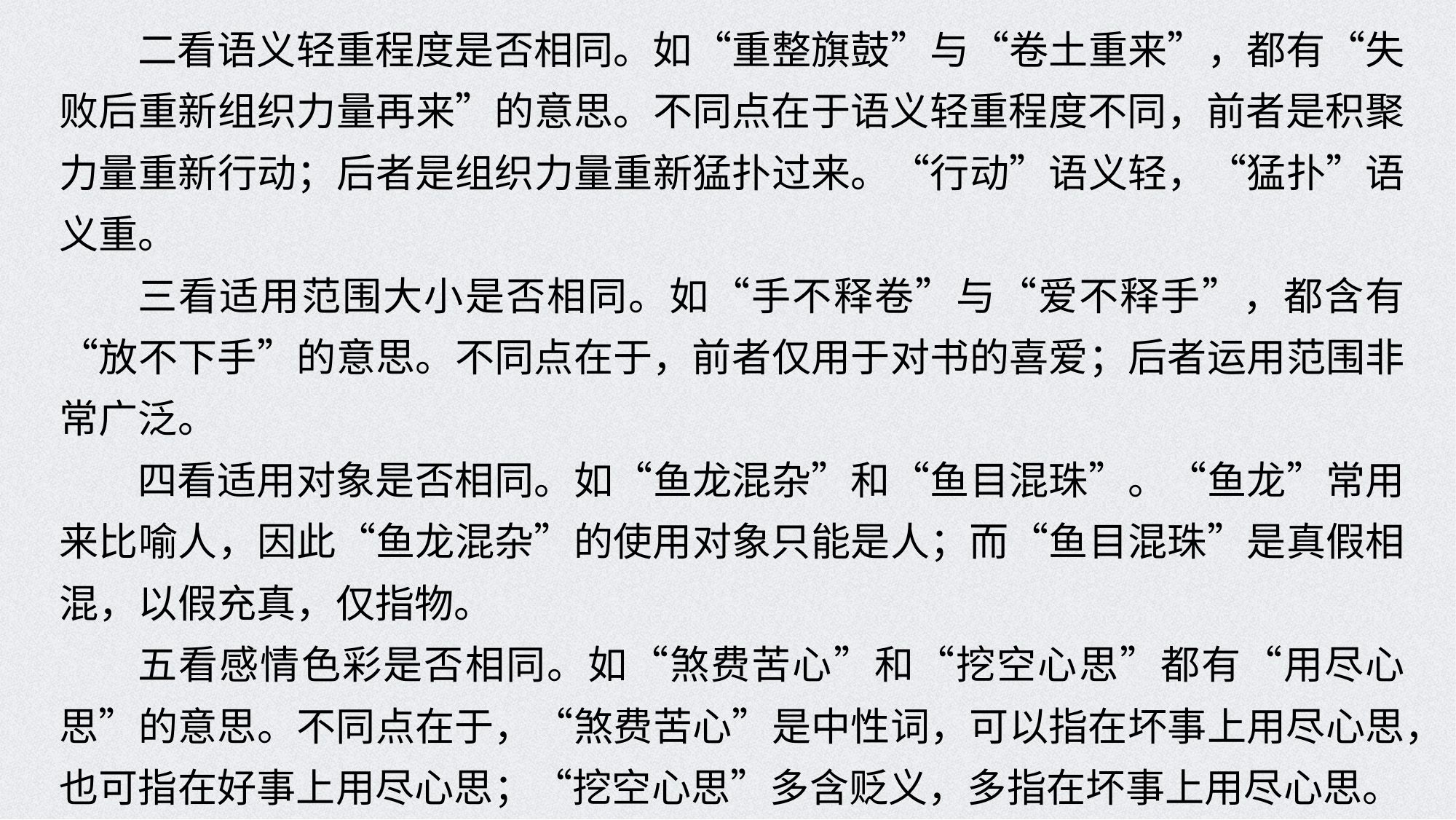

二看语义轻重程度是否相同。如“重整旗鼓”与“卷土重来”，都有“失败后重新组织力量再来”的意思。不同点在于语义轻重程度不同，前者是积聚力量重新行动；后者是组织力量重新猛扑过来。“行动”语义轻，“猛扑”语义重。
三看适用范围大小是否相同。如“手不释卷”与“爱不释手”，都含有“放不下手”的意思。不同点在于，前者仅用于对书的喜爱；后者运用范围非常广泛。
四看适用对象是否相同。如“鱼龙混杂”和“鱼目混珠”。“鱼龙”常用来比喻人，因此“鱼龙混杂”的使用对象只能是人；而“鱼目混珠”是真假相混，以假充真，仅指物。
五看感情色彩是否相同。如“煞费苦心”和“挖空心思”都有“用尽心思”的意思。不同点在于，“煞费苦心”是中性词，可以指在坏事上用尽心思，也可指在好事上用尽心思；“挖空心思”多含贬义，多指在坏事上用尽心思。